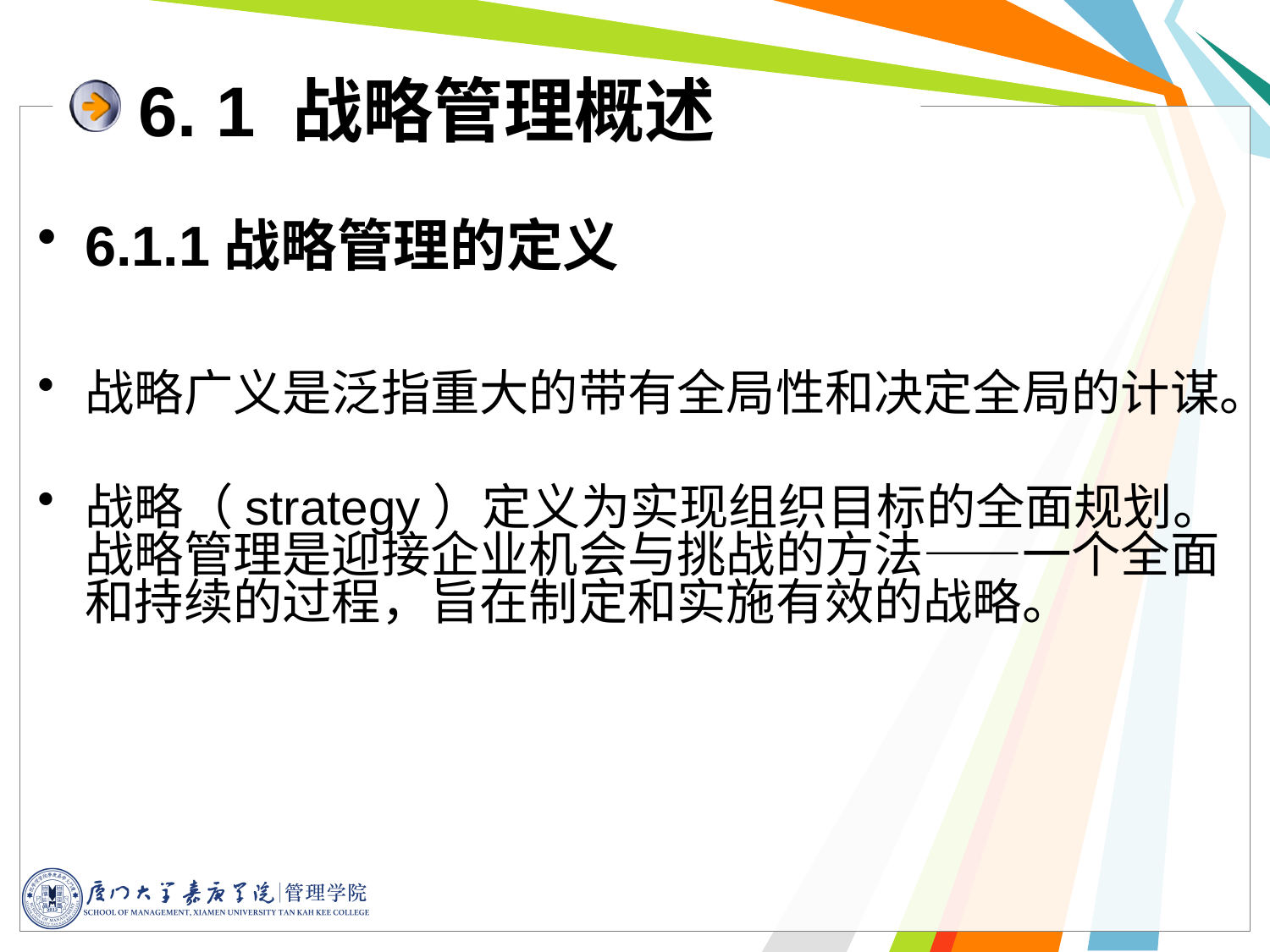

6. 1 战略管理概述

6.1.1战略管理的定义

战略广义是泛指重大的带有全局性和决定全局的计谋。

战略（strategy）定义为实现组织目标的全面规划。战略管理是迎接企业机会与挑战的方法——一个全面和持续的过程，旨在制定和实施有效的战略。